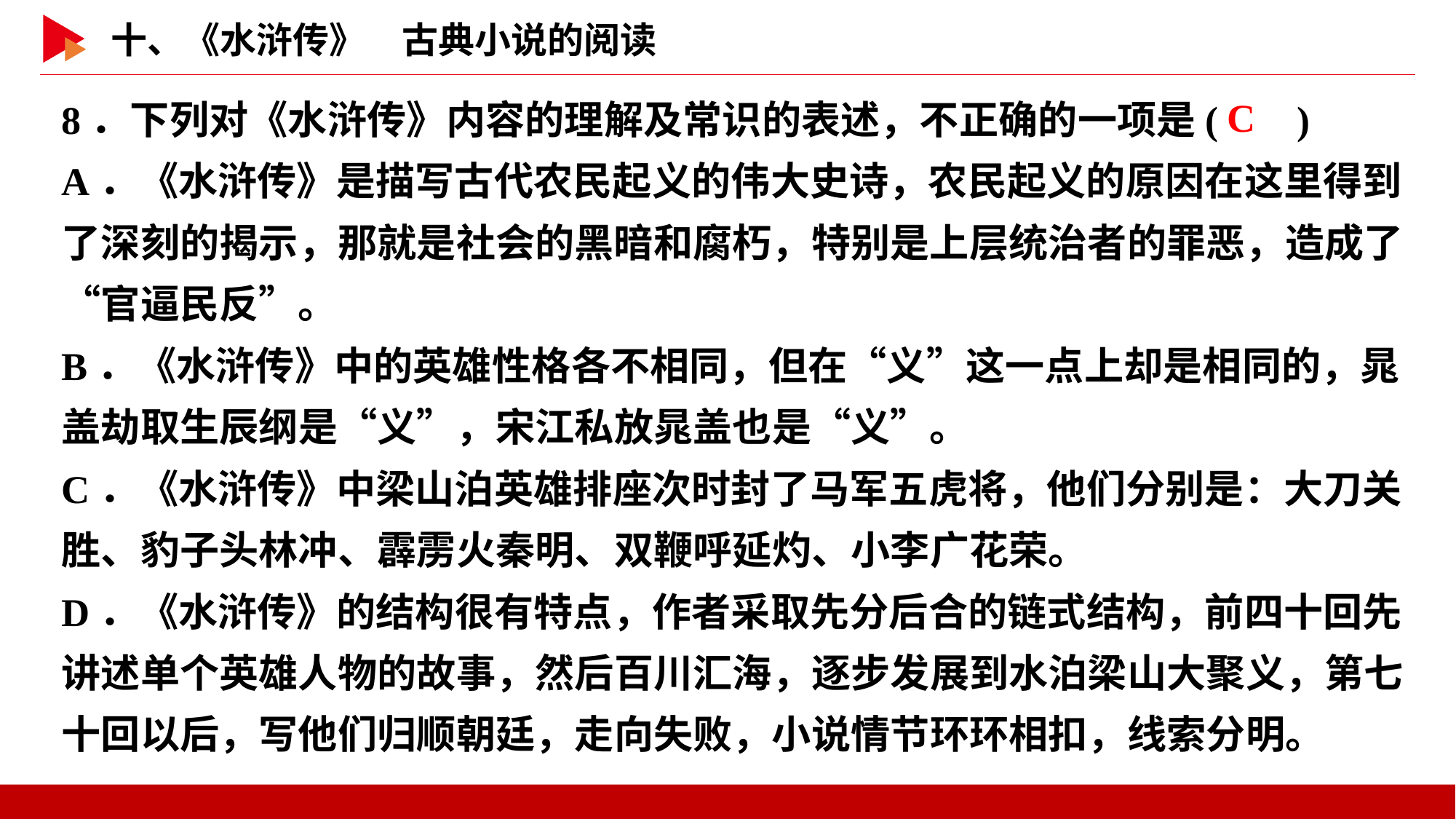

8．下列对《水浒传》内容的理解及常识的表述，不正确的一项是(        )
A．《水浒传》是描写古代农民起义的伟大史诗，农民起义的原因在这里得到了深刻的揭示，那就是社会的黑暗和腐朽，特别是上层统治者的罪恶，造成了“官逼民反”。
B．《水浒传》中的英雄性格各不相同，但在“义”这一点上却是相同的，晁盖劫取生辰纲是“义”，宋江私放晁盖也是“义”。
C．《水浒传》中梁山泊英雄排座次时封了马军五虎将，他们分别是：大刀关胜、豹子头林冲、霹雳火秦明、双鞭呼延灼、小李广花荣。
D．《水浒传》的结构很有特点，作者采取先分后合的链式结构，前四十回先讲述单个英雄人物的故事，然后百川汇海，逐步发展到水泊梁山大聚义，第七十回以后，写他们归顺朝廷，走向失败，小说情节环环相扣，线索分明。
   C